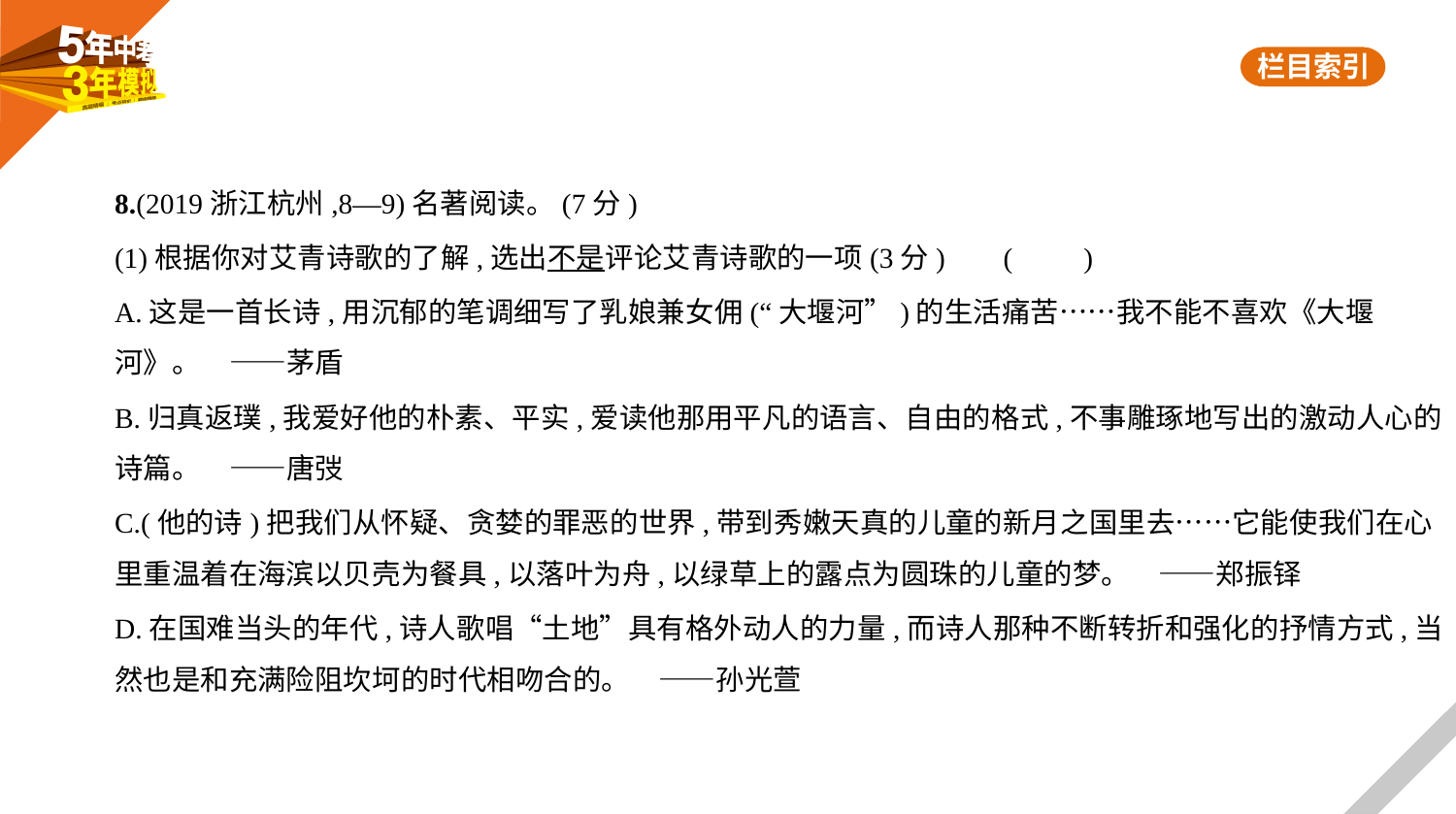

8.(2019浙江杭州,8—9)名著阅读。(7分)
(1)根据你对艾青诗歌的了解,选出不是评论艾青诗歌的一项(3分)     (　　)
A.这是一首长诗,用沉郁的笔调细写了乳娘兼女佣(“大堰河”)的生活痛苦……我不能不喜欢《大堰
河》。 ——茅盾
B.归真返璞,我爱好他的朴素、平实,爱读他那用平凡的语言、自由的格式,不事雕琢地写出的激动人心的
诗篇。 ——唐弢
C.(他的诗)把我们从怀疑、贪婪的罪恶的世界,带到秀嫩天真的儿童的新月之国里去……它能使我们在心
里重温着在海滨以贝壳为餐具,以落叶为舟,以绿草上的露点为圆珠的儿童的梦。 ——郑振铎
D.在国难当头的年代,诗人歌唱“土地”具有格外动人的力量,而诗人那种不断转折和强化的抒情方式,当
然也是和充满险阻坎坷的时代相吻合的。 ——孙光萱